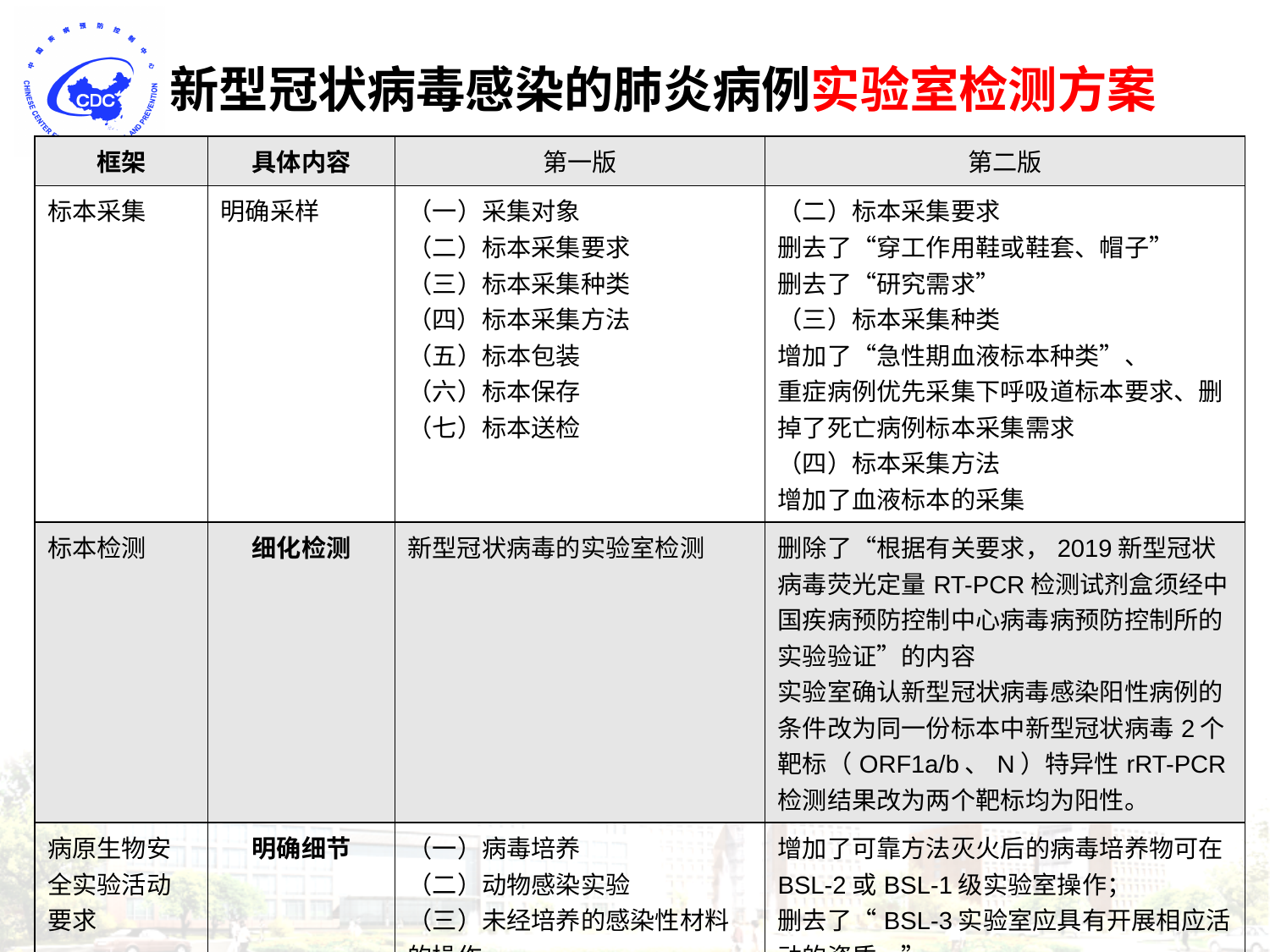

新型冠状病毒感染的肺炎病例实验室检测方案
| 框架 | 具体内容 | 第一版 | 第二版 |
| --- | --- | --- | --- |
| 标本采集 | 明确采样 | （一）采集对象 （二）标本采集要求 （三）标本采集种类 （四）标本采集方法 （五）标本包装 （六）标本保存 （七）标本送检 | （二）标本采集要求 删去了“穿工作用鞋或鞋套、帽子” 删去了“研究需求” （三）标本采集种类 增加了“急性期血液标本种类”、 重症病例优先采集下呼吸道标本要求、删掉了死亡病例标本采集需求 （四）标本采集方法 增加了血液标本的采集 |
| 标本检测 | 细化检测 | 新型冠状病毒的实验室检测 | 删除了“根据有关要求，2019新型冠状病毒荧光定量RT-PCR检测试剂盒须经中国疾病预防控制中心病毒病预防控制所的实验验证”的内容 实验室确认新型冠状病毒感染阳性病例的条件改为同一份标本中新型冠状病毒2个靶标（ORF1a/b、N）特异性rRT-PCR检测结果改为两个靶标均为阳性。 |
| 病原生物安全实验活动要求 | 明确细节 | （一）病毒培养 （二）动物感染实验 （三）未经培养的感染性材料的操作 （四）灭活材料的操作 （五）无感染性材料的操作 | 增加了可靠方法灭火后的病毒培养物可在BSL-2或BSL-1级实验室操作； 删去了“BSL-3实验室应具有开展相应活动的资质。” |